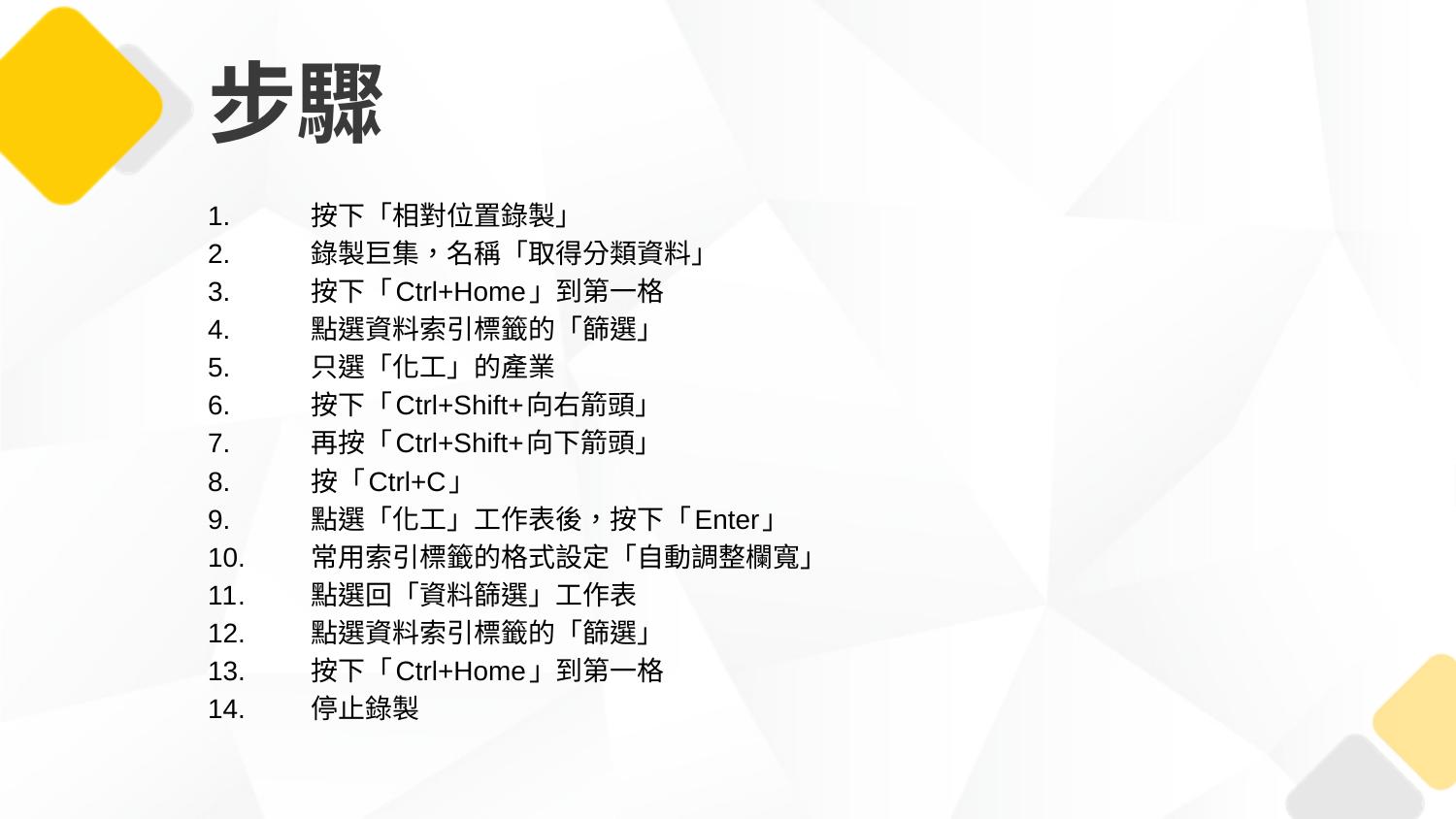

# 步驟
按下「相對位置錄製」
錄製巨集，名稱「取得分類資料」
按下「Ctrl+Home」到第一格
點選資料索引標籤的「篩選」
只選「化工」的產業
按下「Ctrl+Shift+向右箭頭」
再按「Ctrl+Shift+向下箭頭」
按「Ctrl+C」
點選「化工」工作表後，按下「Enter」
常用索引標籤的格式設定「自動調整欄寬」
點選回「資料篩選」工作表
點選資料索引標籤的「篩選」
按下「Ctrl+Home」到第一格
停止錄製